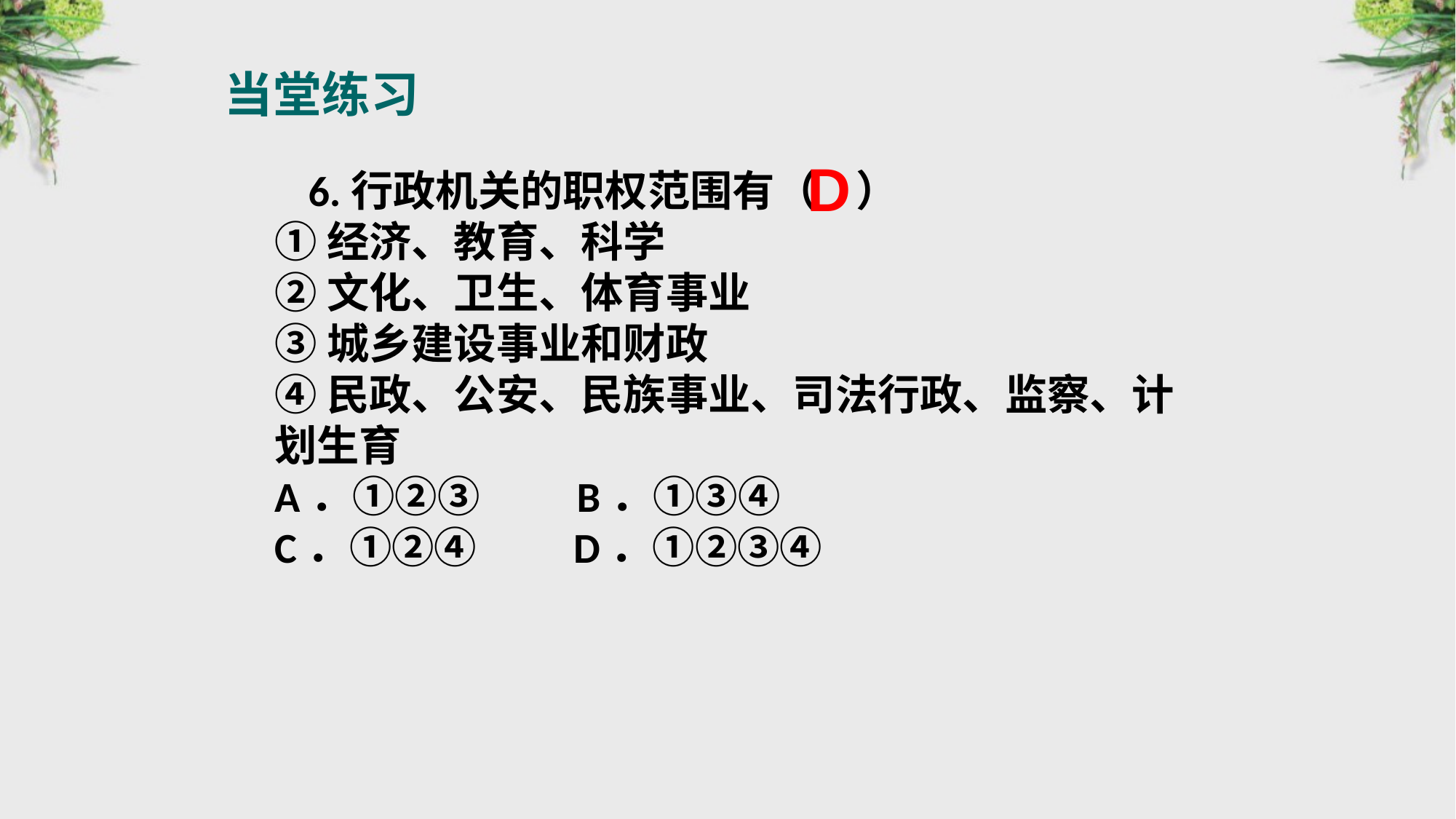

当堂练习
D
　6.行政机关的职权范围有（    ）
①经济、教育、科学
②文化、卫生、体育事业
③城乡建设事业和财政
④民政、公安、民族事业、司法行政、监察、计划生育
A．①②③         B．①③④
C．①②④         D．①②③④